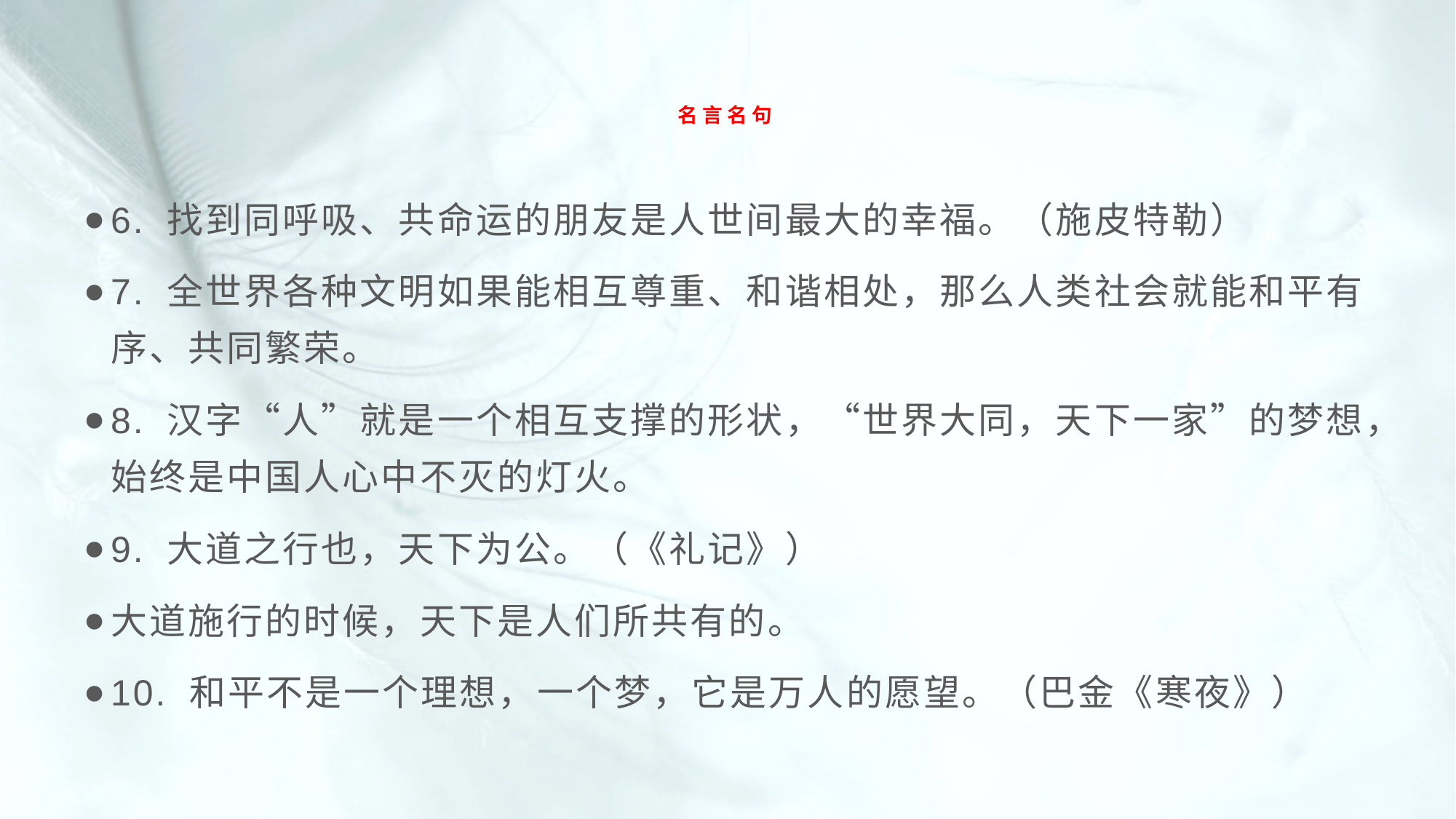

# 名言名句
6. 找到同呼吸、共命运的朋友是人世间最大的幸福。（施皮特勒）
7. 全世界各种文明如果能相互尊重、和谐相处，那么人类社会就能和平有序、共同繁荣。
8. 汉字“人”就是一个相互支撑的形状，“世界大同，天下一家”的梦想，始终是中国人心中不灭的灯火。
9. 大道之行也，天下为公。（《礼记》）
大道施行的时候，天下是人们所共有的。
10. 和平不是一个理想，一个梦，它是万人的愿望。（巴金《寒夜》）